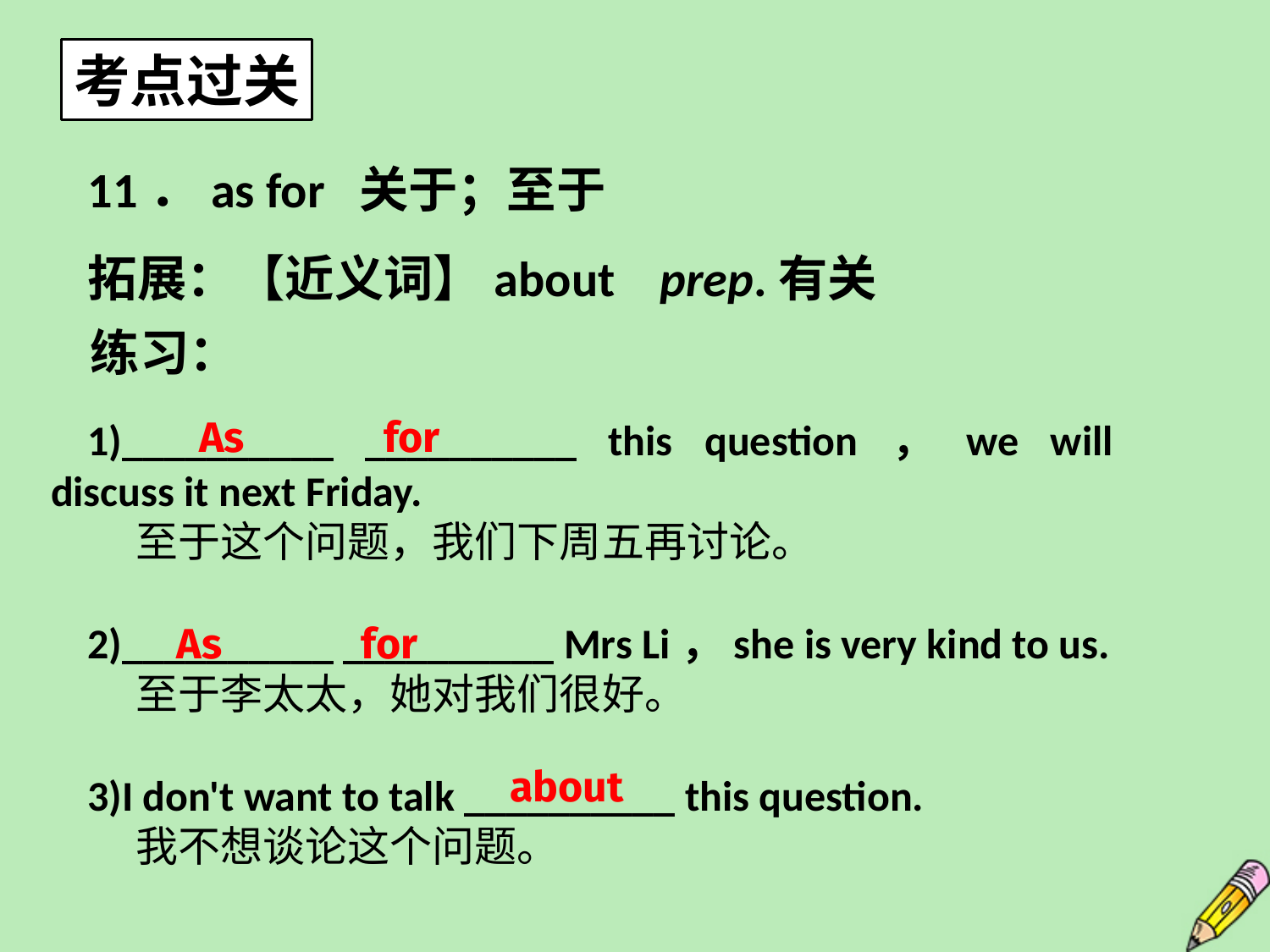

考点过关
11．as for  关于；至于
拓展：【近义词】about    prep.有关
练习：
As              for
1)__________ __________ this question，we will discuss it next Friday.
    至于这个问题，我们下周五再讨论。

2)__________ __________ Mrs Li，she is very kind to us.
    至于李太太，她对我们很好。

3)I don't want to talk __________ this question.
    我不想谈论这个问题。
As              for
about
14